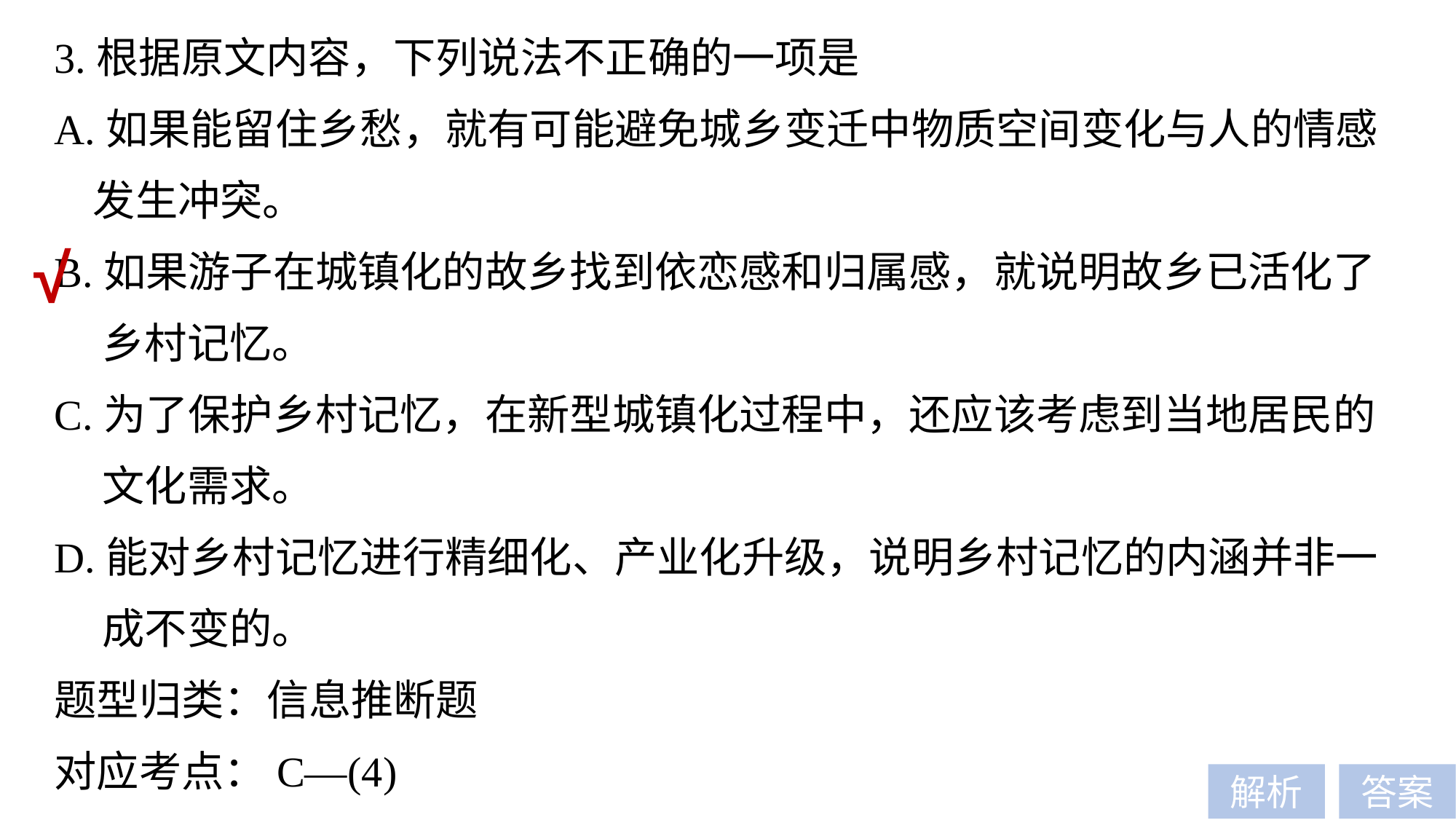

3.根据原文内容，下列说法不正确的一项是
A.如果能留住乡愁，就有可能避免城乡变迁中物质空间变化与人的情感
   发生冲突。
B.如果游子在城镇化的故乡找到依恋感和归属感，就说明故乡已活化了
    乡村记忆。
C.为了保护乡村记忆，在新型城镇化过程中，还应该考虑到当地居民的
    文化需求。
D.能对乡村记忆进行精细化、产业化升级，说明乡村记忆的内涵并非一
    成不变的。
题型归类：信息推断题
对应考点：C—(4)
√
解析
答案